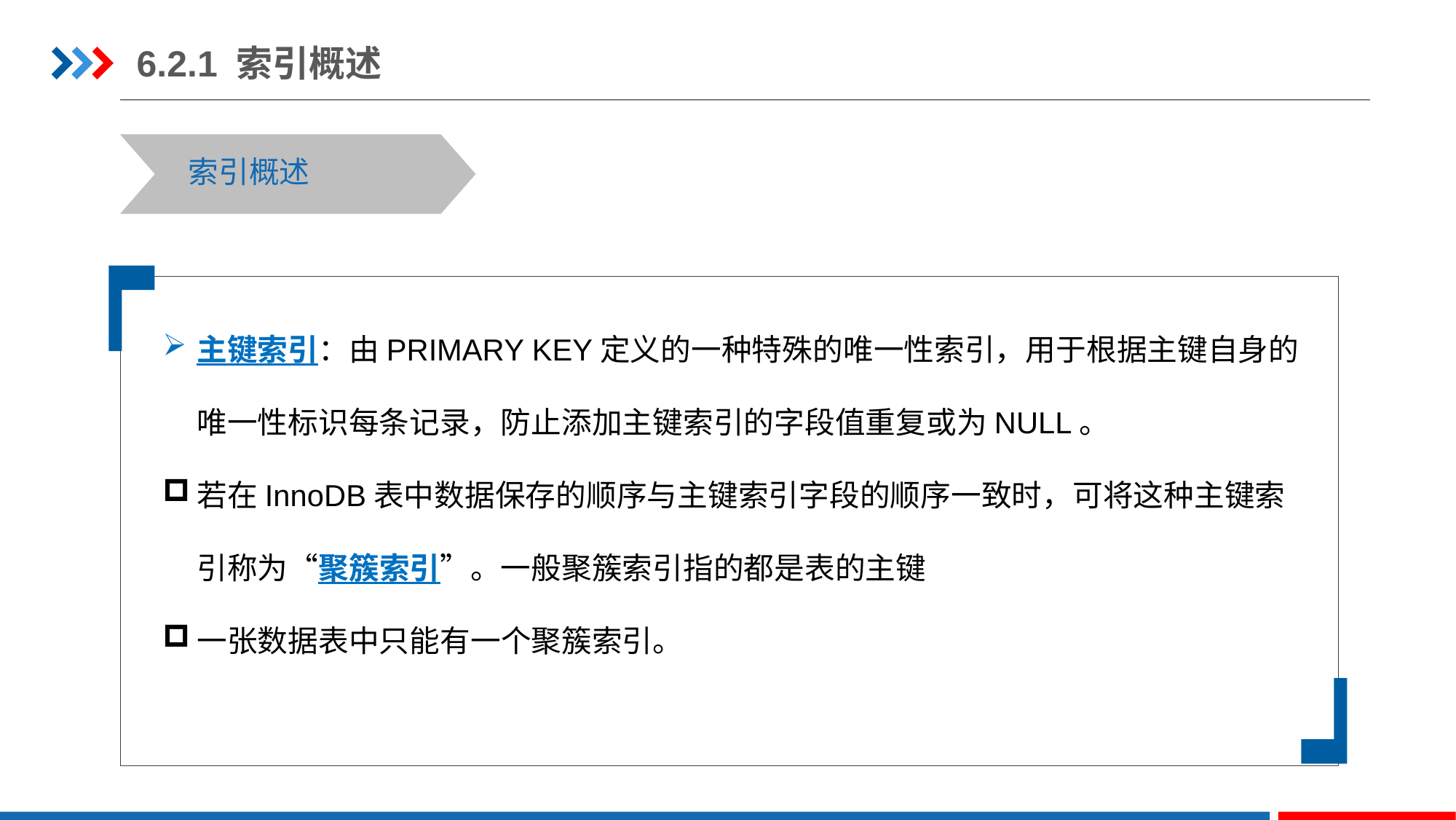

6.2.1 索引概述

  索引概述

主键索引：由PRIMARY KEY定义的一种特殊的唯一性索引，用于根据主键自身的唯一性标识每条记录，防止添加主键索引的字段值重复或为NULL。
若在InnoDB表中数据保存的顺序与主键索引字段的顺序一致时，可将这种主键索引称为“聚簇索引”。一般聚簇索引指的都是表的主键
一张数据表中只能有一个聚簇索引。